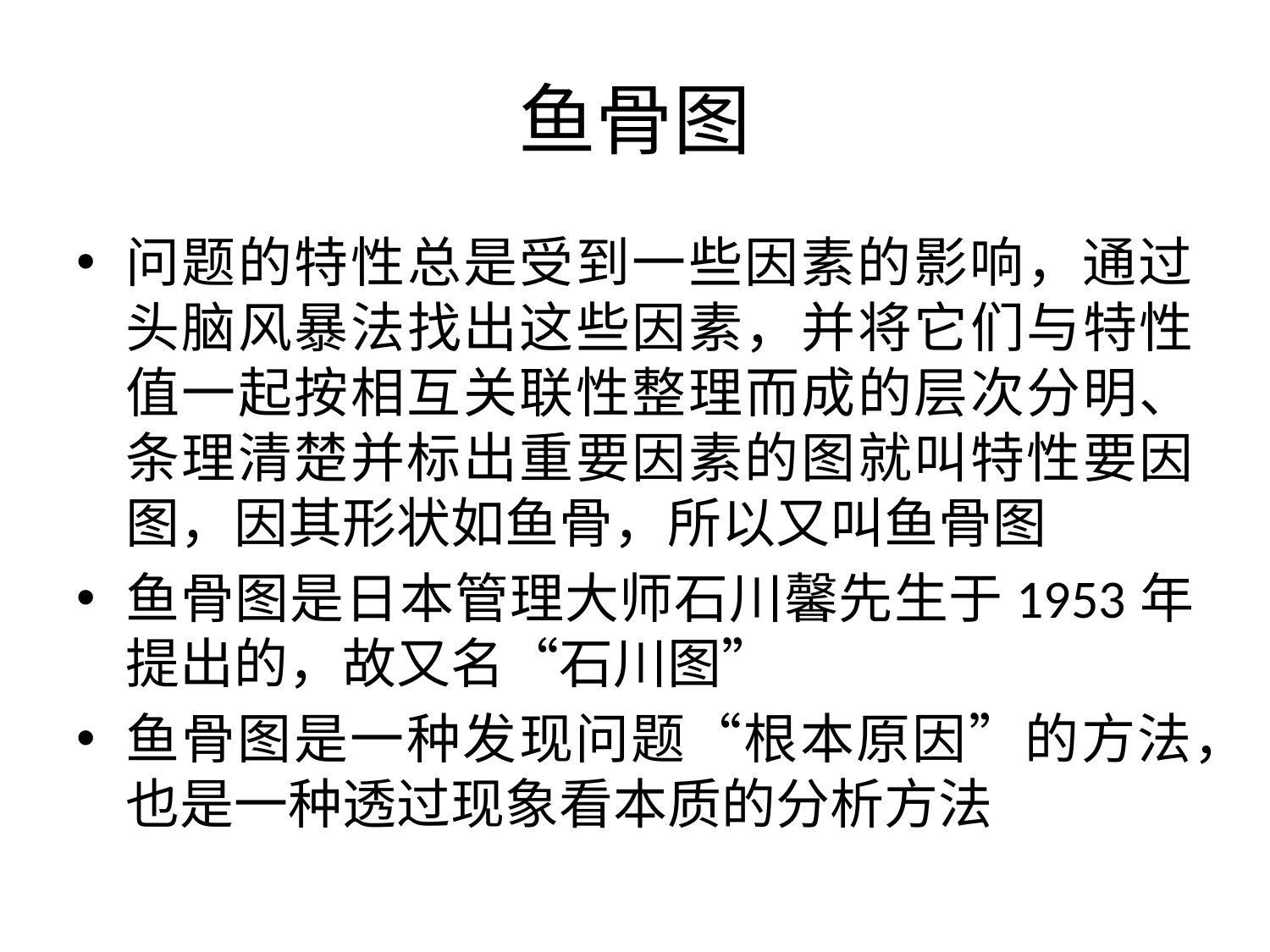

# 鱼骨图
问题的特性总是受到一些因素的影响，通过头脑风暴法找出这些因素，并将它们与特性值一起按相互关联性整理而成的层次分明、条理清楚并标出重要因素的图就叫特性要因图，因其形状如鱼骨，所以又叫鱼骨图
鱼骨图是日本管理大师石川馨先生于1953年提出的，故又名“石川图”
鱼骨图是一种发现问题“根本原因”的方法，也是一种透过现象看本质的分析方法